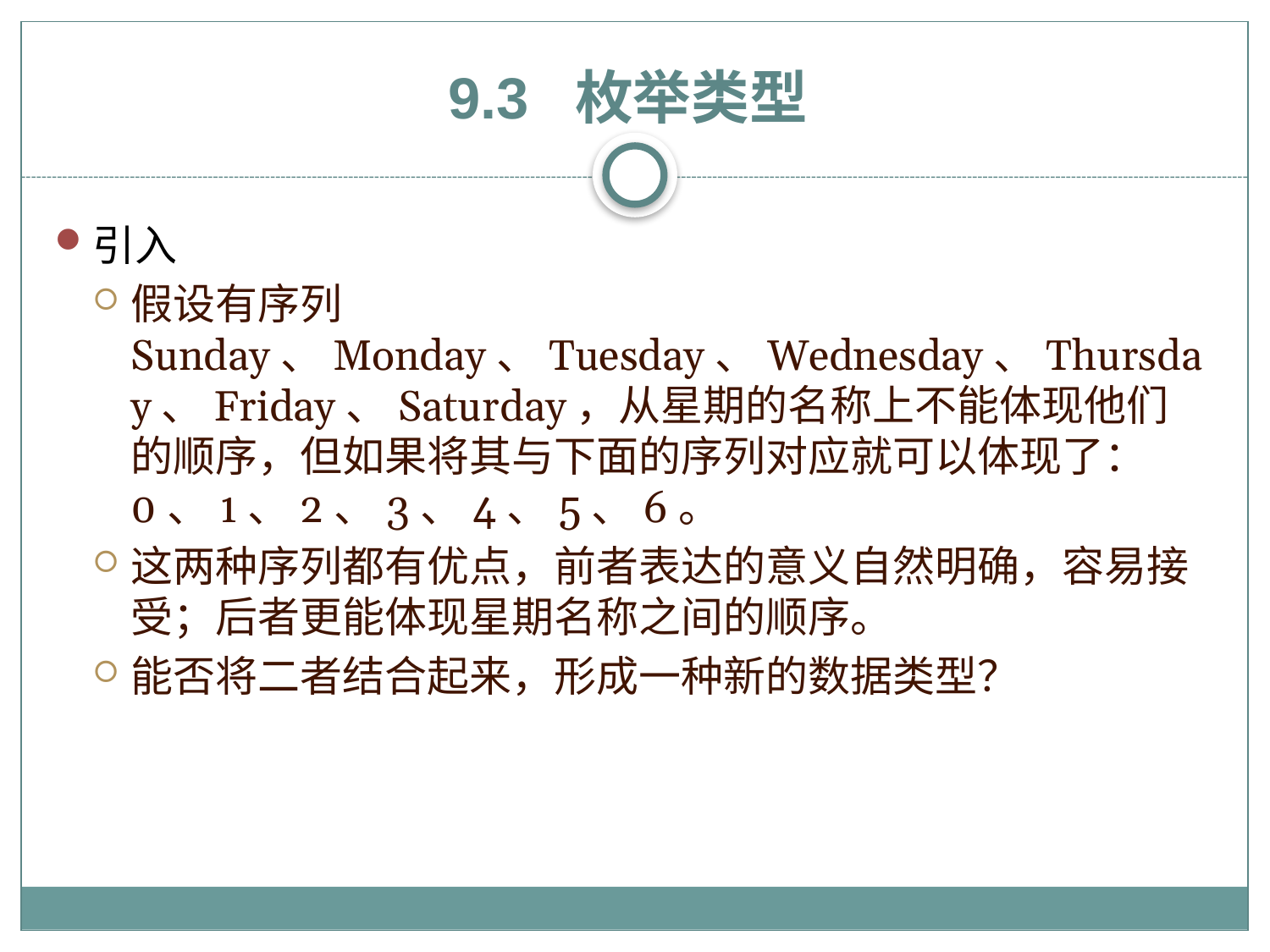

# 9.3  枚举类型
引入
假设有序列Sunday、Monday、Tuesday、Wednesday、Thursday、Friday、Saturday，从星期的名称上不能体现他们的顺序，但如果将其与下面的序列对应就可以体现了：0、1、2、3、4、5、6。
这两种序列都有优点，前者表达的意义自然明确，容易接受；后者更能体现星期名称之间的顺序。
能否将二者结合起来，形成一种新的数据类型？